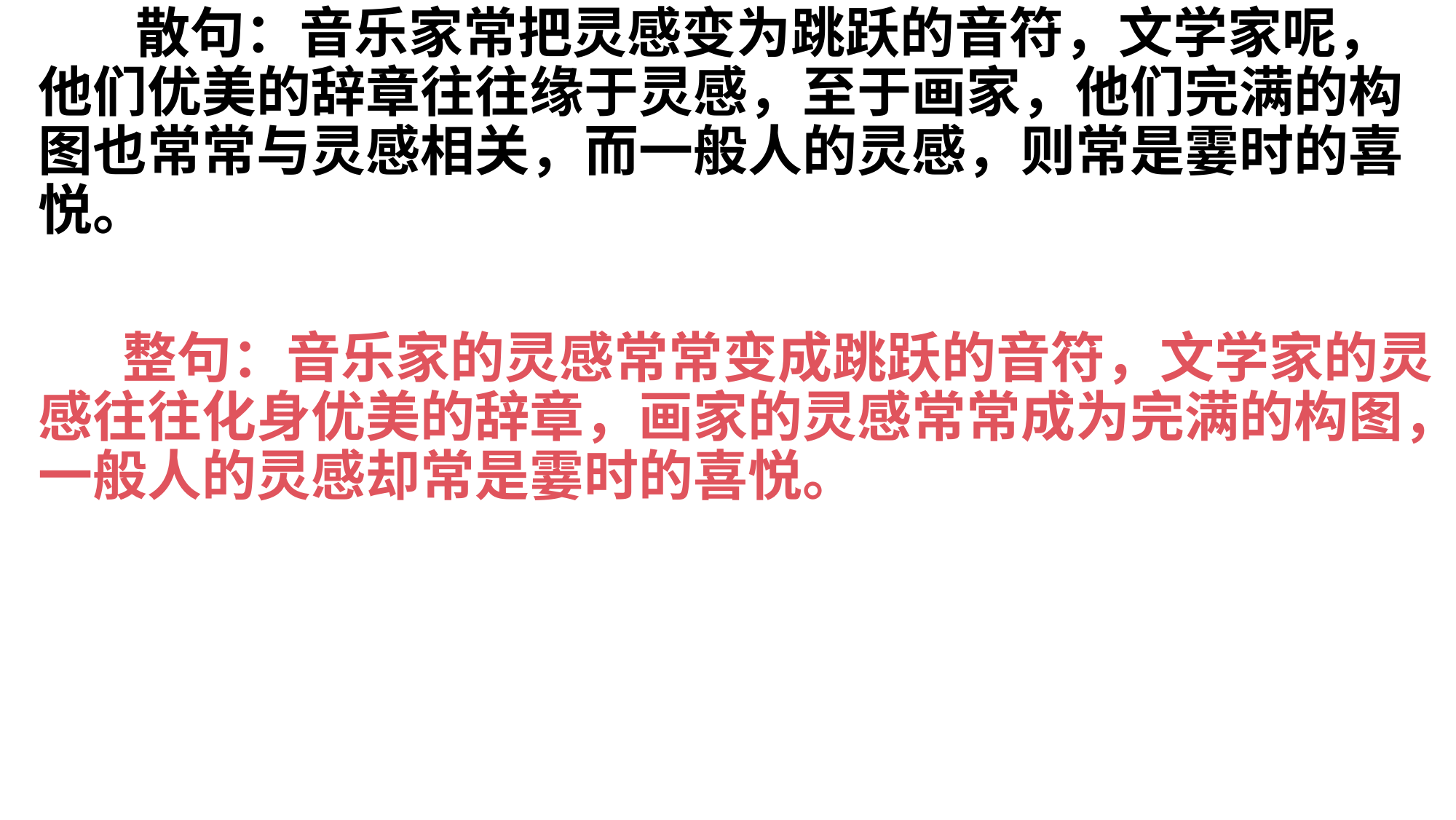

散句：音乐家常把灵感变为跳跃的音符，文学家呢，他们优美的辞章往往缘于灵感，至于画家，他们完满的构图也常常与灵感相关，而一般人的灵感，则常是霎时的喜悦。

        整句：音乐家的灵感常常变成跳跃的音符，文学家的灵感往往化身优美的辞章，画家的灵感常常成为完满的构图，一般人的灵感却常是霎时的喜悦。